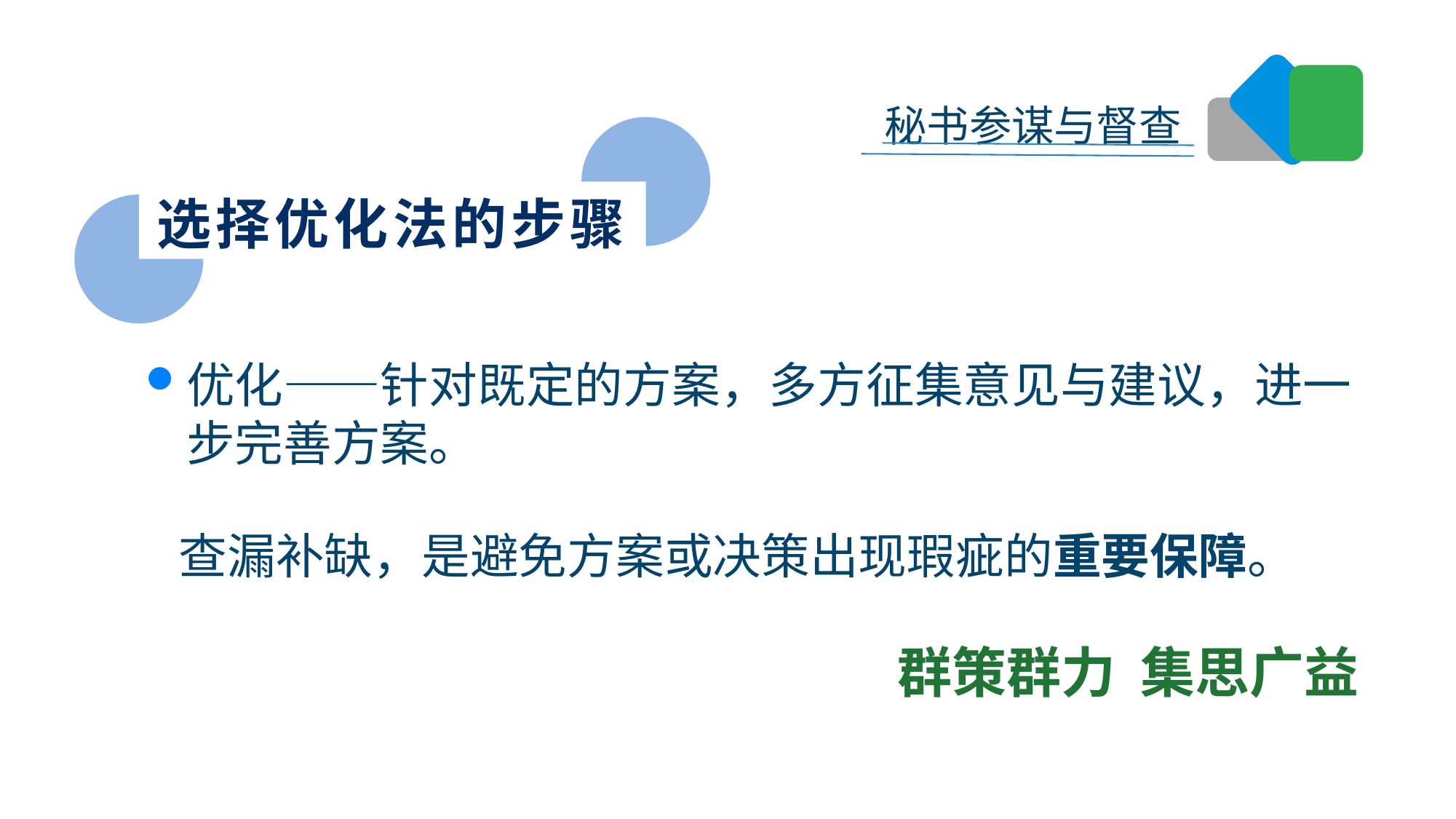

选择优化法的步骤
优化——针对既定的方案，多方征集意见与建议，进一步完善方案。

  查漏补缺，是避免方案或决策出现瑕疵的重要保障。
群策群力  集思广益